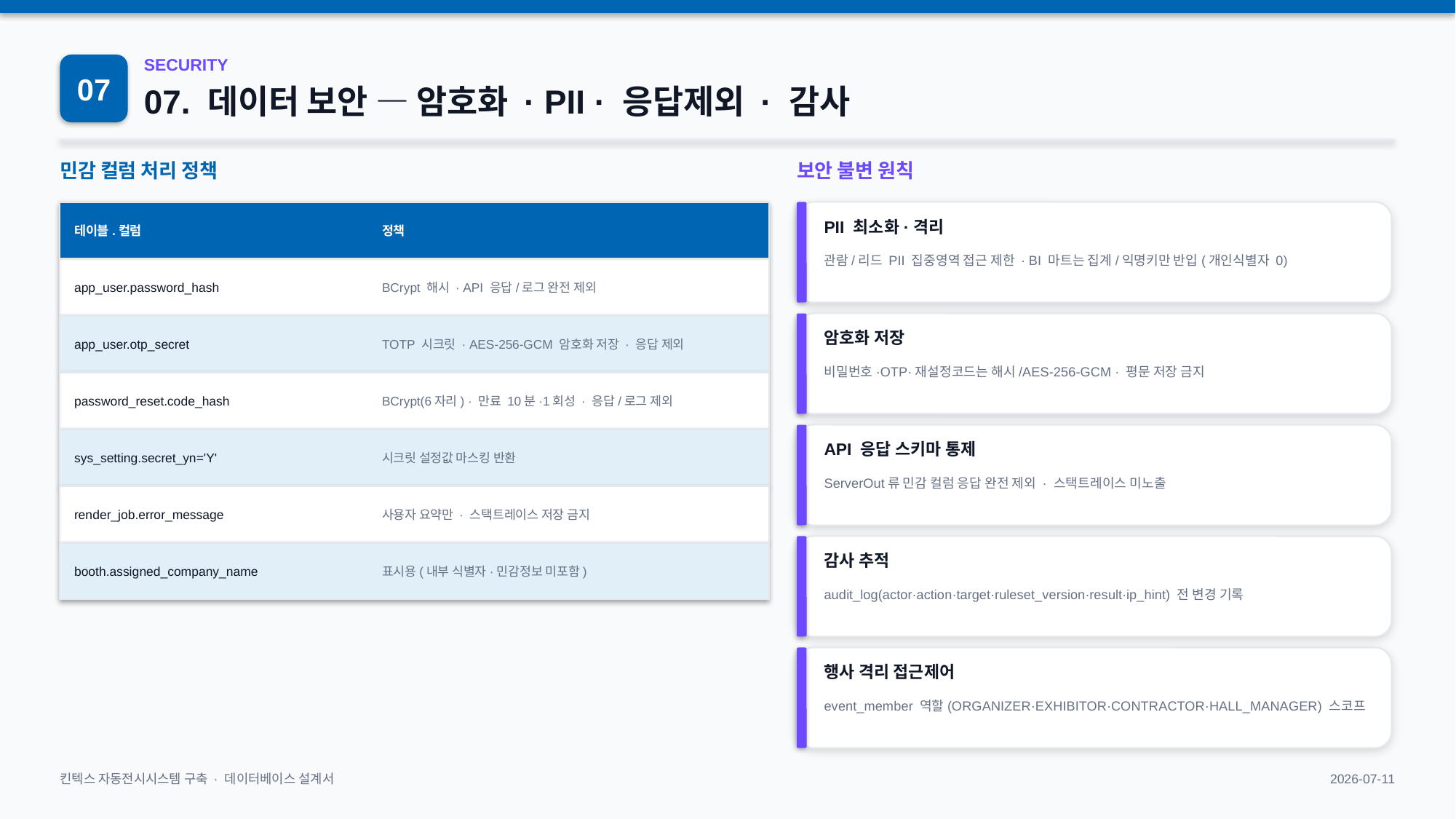

07
SECURITY
07. 데이터 보안 — 암호화 · PII · 응답제외 · 감사

민감 컬럼 처리 정책
보안 불변 원칙

테이블.컬럼
정책

PII 최소화·격리
관람/리드 PII 집중영역 접근 제한 · BI 마트는 집계/익명키만 반입(개인식별자 0)

app_user.password_hash
BCrypt 해시 · API 응답/로그 완전 제외

app_user.otp_secret
TOTP 시크릿 · AES-256-GCM 암호화 저장 · 응답 제외
암호화 저장
비밀번호·OTP·재설정코드는 해시/AES-256-GCM · 평문 저장 금지

password_reset.code_hash
BCrypt(6자리) · 만료 10분·1회성 · 응답/로그 제외

sys_setting.secret_yn='Y'
시크릿 설정값 마스킹 반환
API 응답 스키마 통제
ServerOut류 민감 컬럼 응답 완전 제외 · 스택트레이스 미노출

render_job.error_message
사용자 요약만 · 스택트레이스 저장 금지

booth.assigned_company_name
표시용(내부 식별자·민감정보 미포함)
감사 추적
audit_log(actor·action·target·ruleset_version·result·ip_hint) 전 변경 기록

행사 격리 접근제어
event_member 역할(ORGANIZER·EXHIBITOR·CONTRACTOR·HALL_MANAGER) 스코프
킨텍스 자동전시시스템 구축 · 데이터베이스 설계서
2026-07-11